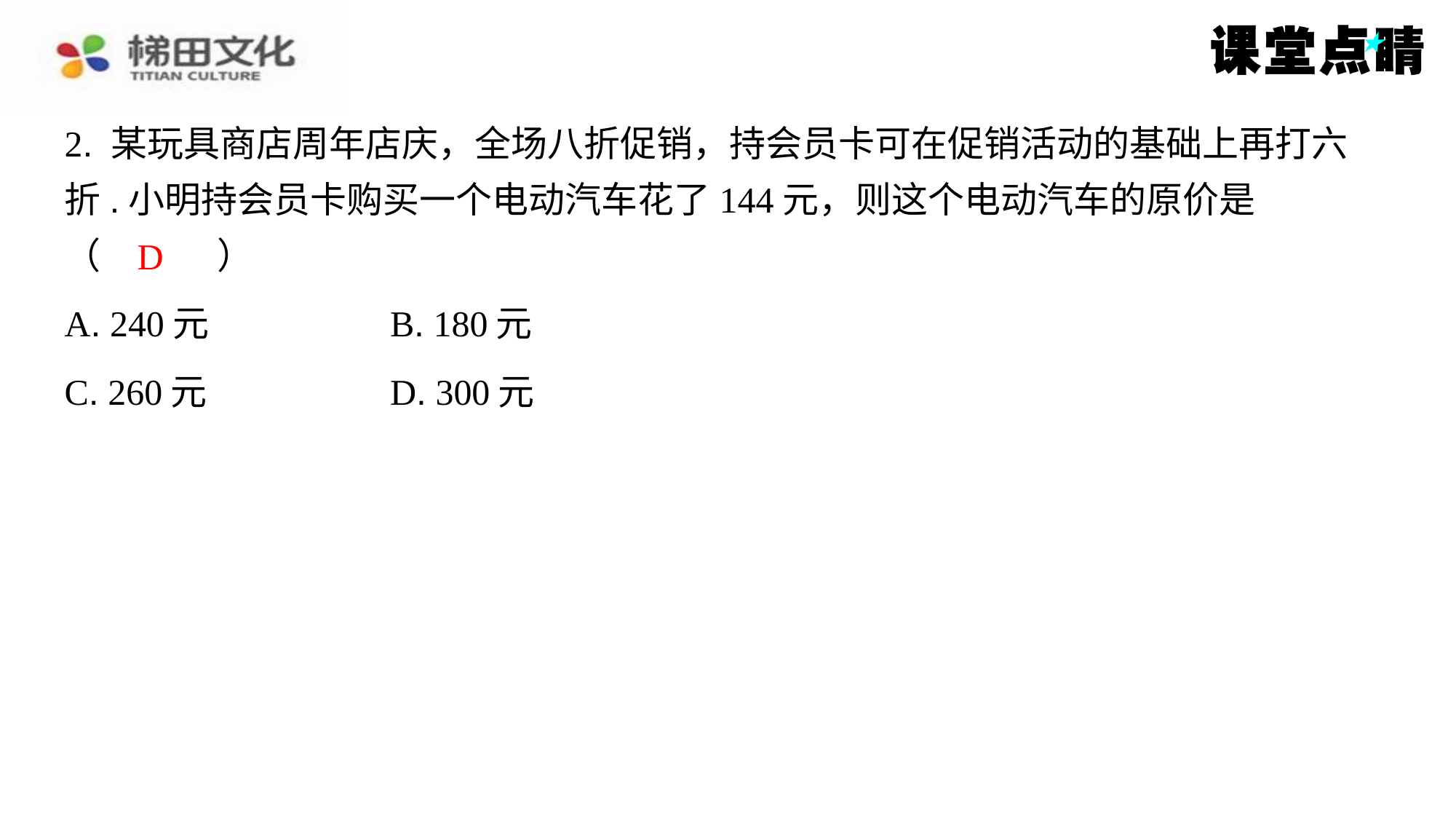

2. 某玩具商店周年店庆，全场八折促销，持会员卡可在促销活动的基础上再打六
折.小明持会员卡购买一个电动汽车花了144元，则这个电动汽车的原价是
（　D　）
D
| A. 240元 | B. 180元 |
| --- | --- |
| C. 260元 | D. 300元 |